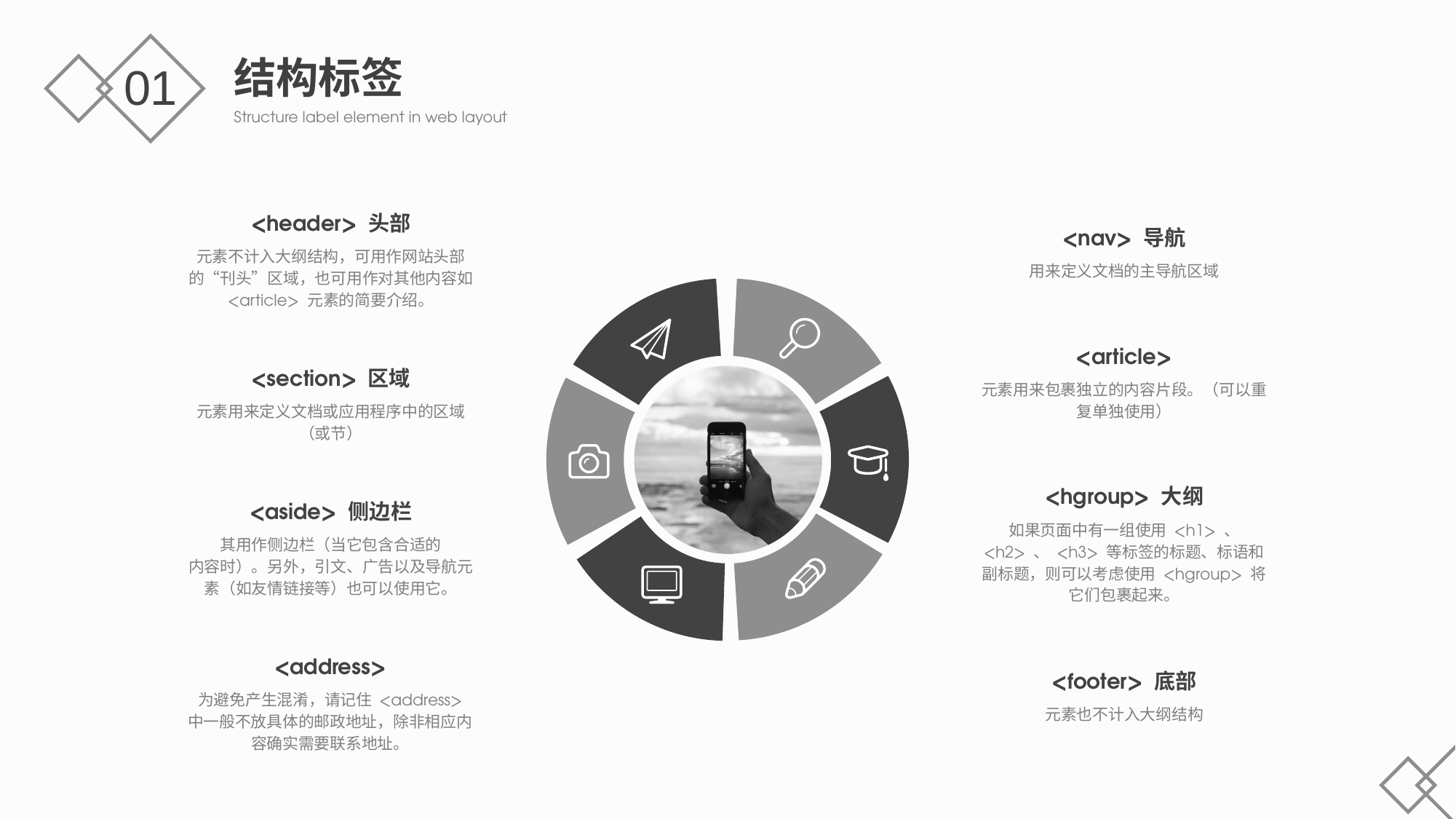

结构标签
Structure label element in web layout
01

<header> 头部
元素不计入大纲结构，可用作网站头部的“刊头”区域，也可用作对其他内容如 <article> 元素的简要介绍。
<nav> 导航
用来定义文档的主导航区域

<article>
元素用来包裹独立的内容片段。（可以重复单独使用）
<section> 区域
元素用来定义文档或应用程序中的区域（或节）
<hgroup> 大纲
如果页面中有一组使用 <h1> 、 <h2> 、 <h3> 等标签的标题、标语和副标题，则可以考虑使用 <hgroup> 将它们包裹起来。
<aside> 侧边栏
其用作侧边栏（当它包含合适的
内容时）。另外，引文、广告以及导航元素（如友情链接等）也可以使用它。
<address>
为避免产生混淆，请记住 <address> 中一般不放具体的邮政地址，除非相应内容确实需要联系地址。
<footer> 底部
元素也不计入大纲结构